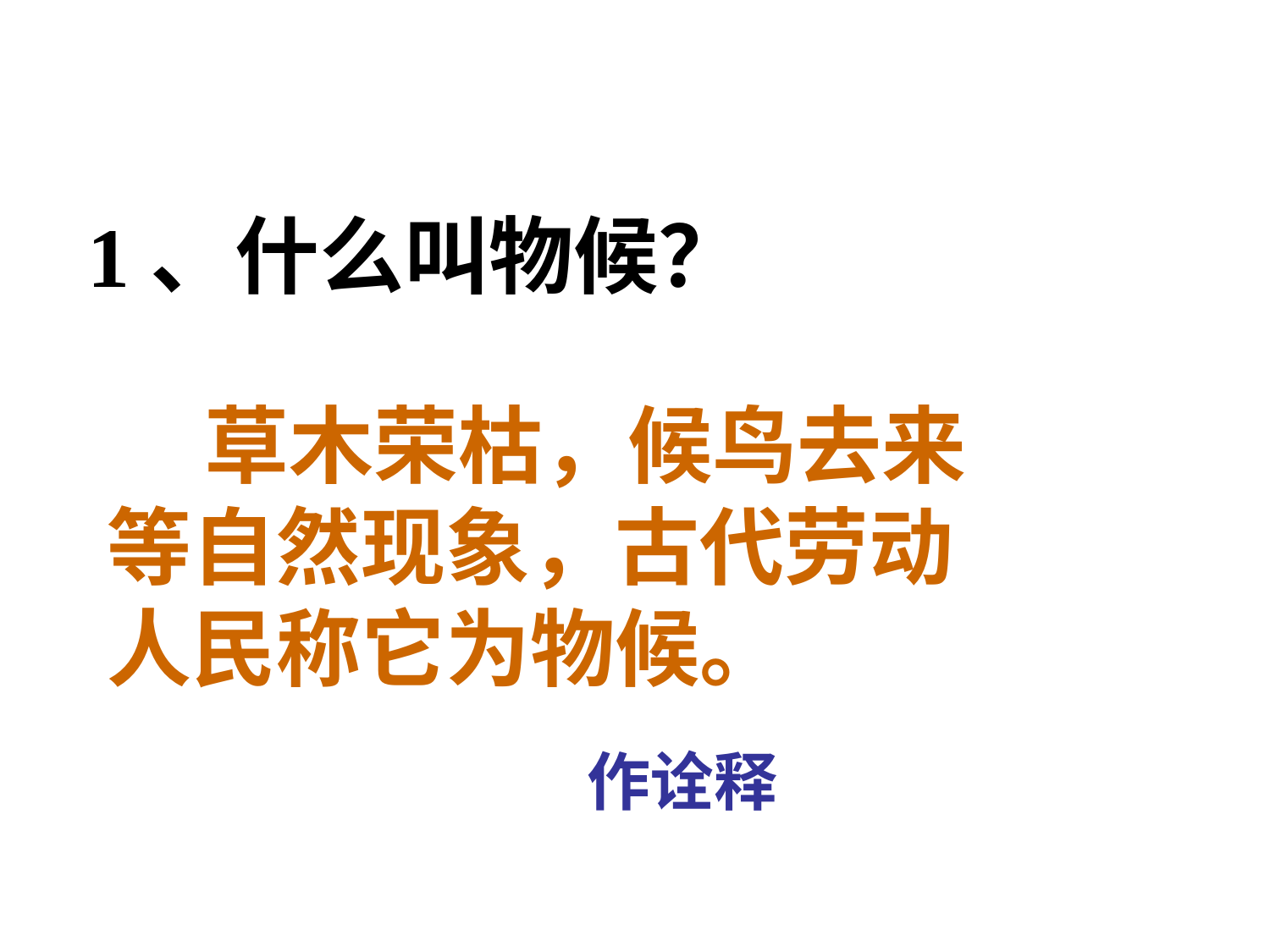

1、什么叫物候？

    草木荣枯，候鸟去来等自然现象，古代劳动人民称它为物候。
作诠释